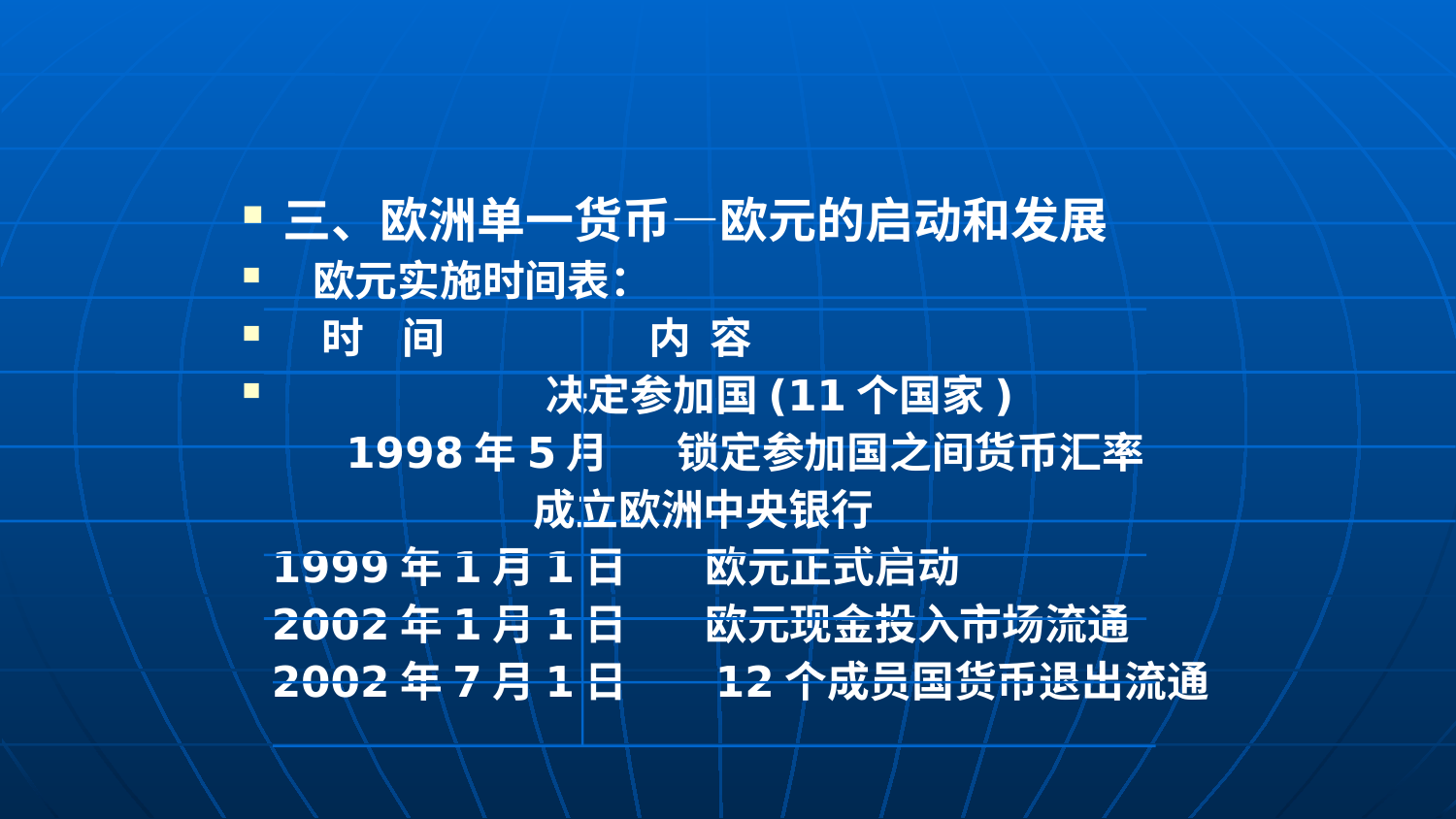

#
三、欧洲单一货币—欧元的启动和发展
  欧元实施时间表：
   时    间                     内  容
                          决定参加国(11个国家)
       1998年5月       锁定参加国之间货币汇率
                             成立欧洲中央银行
  1999年1月1日        欧元正式启动
  2002年1月1日        欧元现金投入市场流通
  2002年7月1日        12个成员国货币退出流通